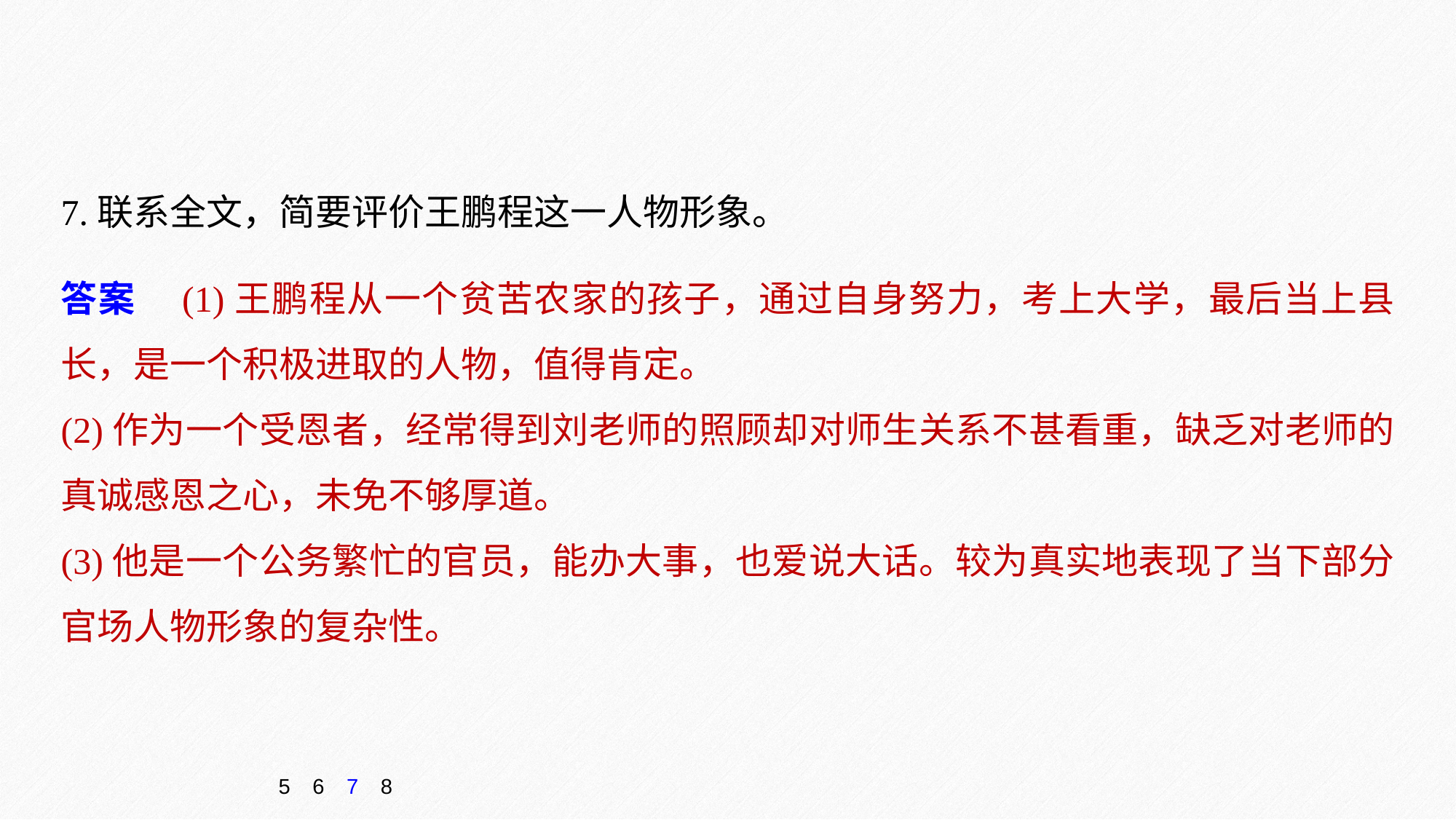

7.联系全文，简要评价王鹏程这一人物形象。
答案　(1)王鹏程从一个贫苦农家的孩子，通过自身努力，考上大学，最后当上县长，是一个积极进取的人物，值得肯定。
(2)作为一个受恩者，经常得到刘老师的照顾却对师生关系不甚看重，缺乏对老师的真诚感恩之心，未免不够厚道。
(3)他是一个公务繁忙的官员，能办大事，也爱说大话。较为真实地表现了当下部分官场人物形象的复杂性。
5
6
7
8